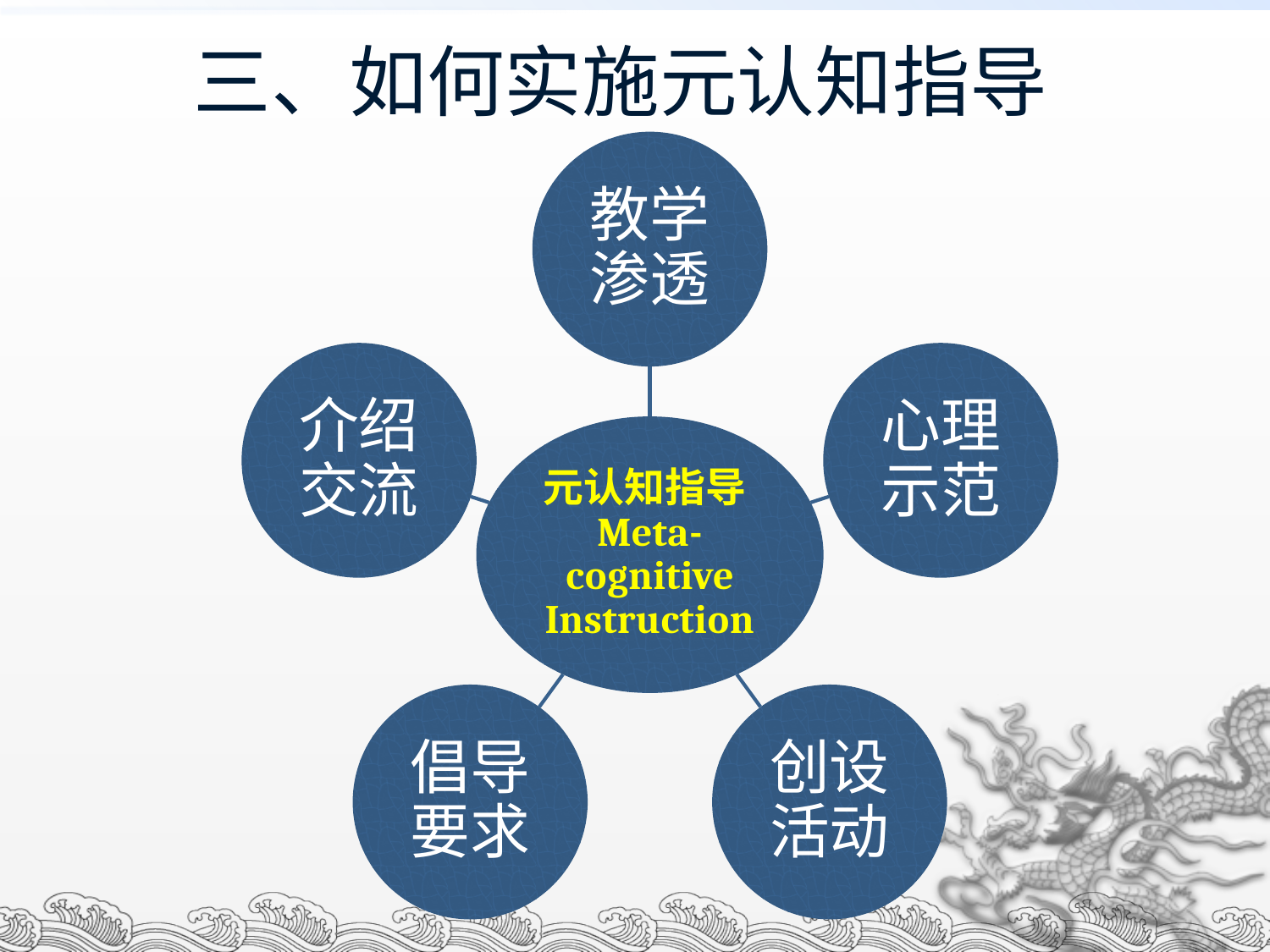

# 三、如何实施元认知指导
元认知指导Meta-cognitive Instruction

教学渗透

介绍交流

倡导要求

创设活动

心理示范